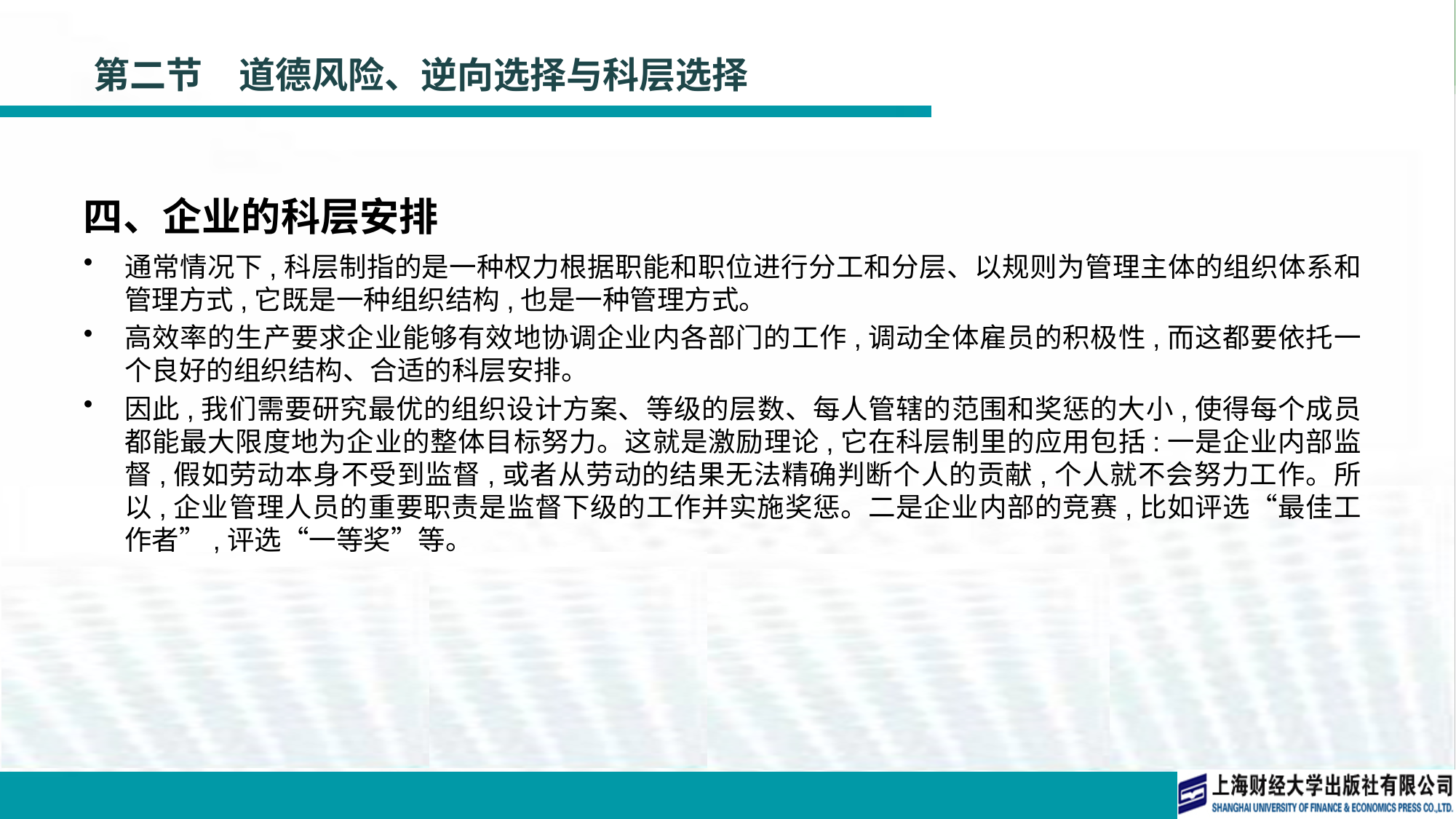

# 第二节　道德风险、逆向选择与科层选择
四、企业的科层安排
通常情况下,科层制指的是一种权力根据职能和职位进行分工和分层、以规则为管理主体的组织体系和管理方式,它既是一种组织结构,也是一种管理方式。
高效率的生产要求企业能够有效地协调企业内各部门的工作,调动全体雇员的积极性,而这都要依托一个良好的组织结构、合适的科层安排。
因此,我们需要研究最优的组织设计方案、等级的层数、每人管辖的范围和奖惩的大小,使得每个成员都能最大限度地为企业的整体目标努力。这就是激励理论,它在科层制里的应用包括:一是企业内部监督,假如劳动本身不受到监督,或者从劳动的结果无法精确判断个人的贡献,个人就不会努力工作。所以,企业管理人员的重要职责是监督下级的工作并实施奖惩。二是企业内部的竞赛,比如评选“最佳工作者”,评选“一等奖”等。